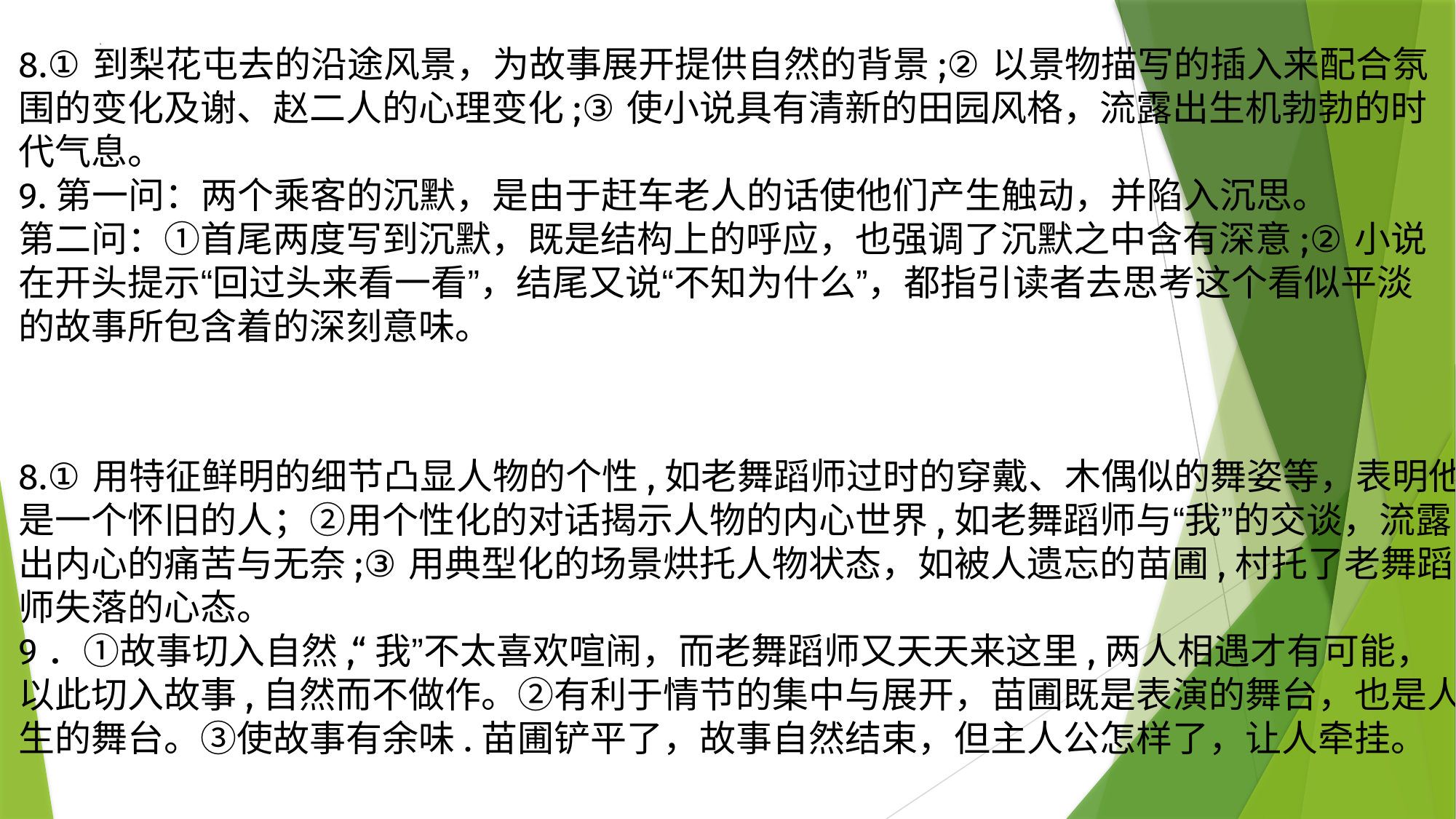

8.①到梨花屯去的沿途风景，为故事展开提供自然的背景;②以景物描写的插入来配合氛围的变化及谢、赵二人的心理变化;③使小说具有清新的田园风格，流露出生机勃勃的时代气息。
9.第一问：两个乘客的沉默，是由于赶车老人的话使他们产生触动，并陷入沉思。
第二问：①首尾两度写到沉默，既是结构上的呼应，也强调了沉默之中含有深意;②小说在开头提示“回过头来看一看”，结尾又说“不知为什么”，都指引读者去思考这个看似平淡的故事所包含着的深刻意味。
8.①用特征鲜明的细节凸显人物的个性,如老舞蹈师过时的穿戴、木偶似的舞姿等，表明他是一个怀旧的人；②用个性化的对话揭示人物的内心世界,如老舞蹈师与“我”的交谈，流露出内心的痛苦与无奈;③用典型化的场景烘托人物状态，如被人遗忘的苗圃,村托了老舞蹈师失落的心态。
9．①故事切入自然,“我”不太喜欢喧闹，而老舞蹈师又天天来这里,两人相遇才有可能，以此切入故事,自然而不做作。②有利于情节的集中与展开，苗圃既是表演的舞台，也是人生的舞台。③使故事有余味.苗圃铲平了，故事自然结束，但主人公怎样了，让人牵挂。